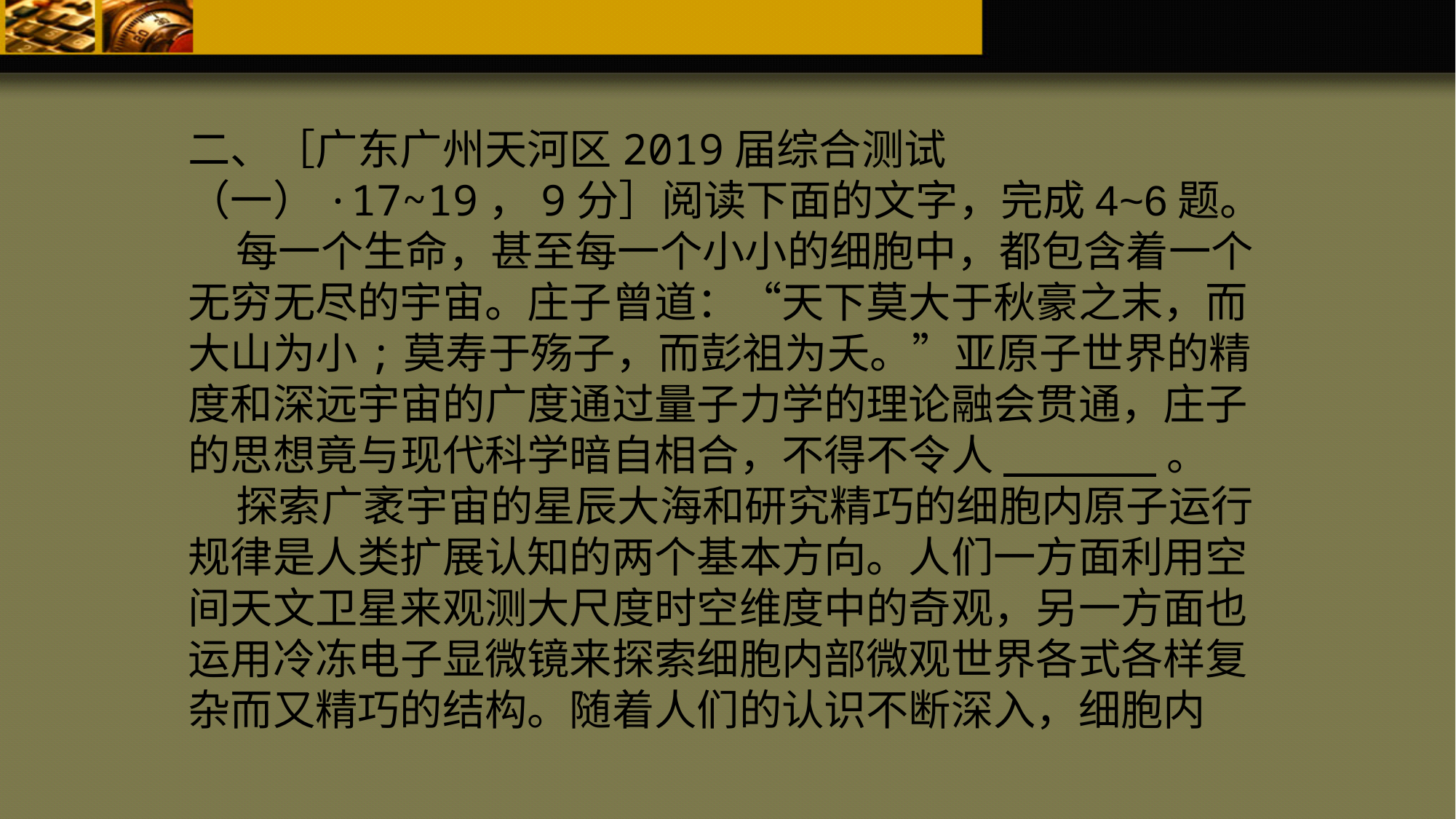

二、［广东广州天河区2019届综合测试（一）·17~19，9分］阅读下面的文字，完成4~6题。
    每一个生命，甚至每一个小小的细胞中，都包含着一个无穷无尽的宇宙。庄子曾道：“天下莫大于秋豪之末，而大山为小;莫寿于殇子，而彭祖为夭。”亚原子世界的精度和深远宇宙的广度通过量子力学的理论融会贯通，庄子的思想竟与现代科学暗自相合，不得不令人______。
    探索广袤宇宙的星辰大海和研究精巧的细胞内原子运行规律是人类扩展认知的两个基本方向。人们一方面利用空间天文卫星来观测大尺度时空维度中的奇观，另一方面也运用冷冻电子显微镜来探索细胞内部微观世界各式各样复杂而又精巧的结构。随着人们的认识不断深入，细胞内
20